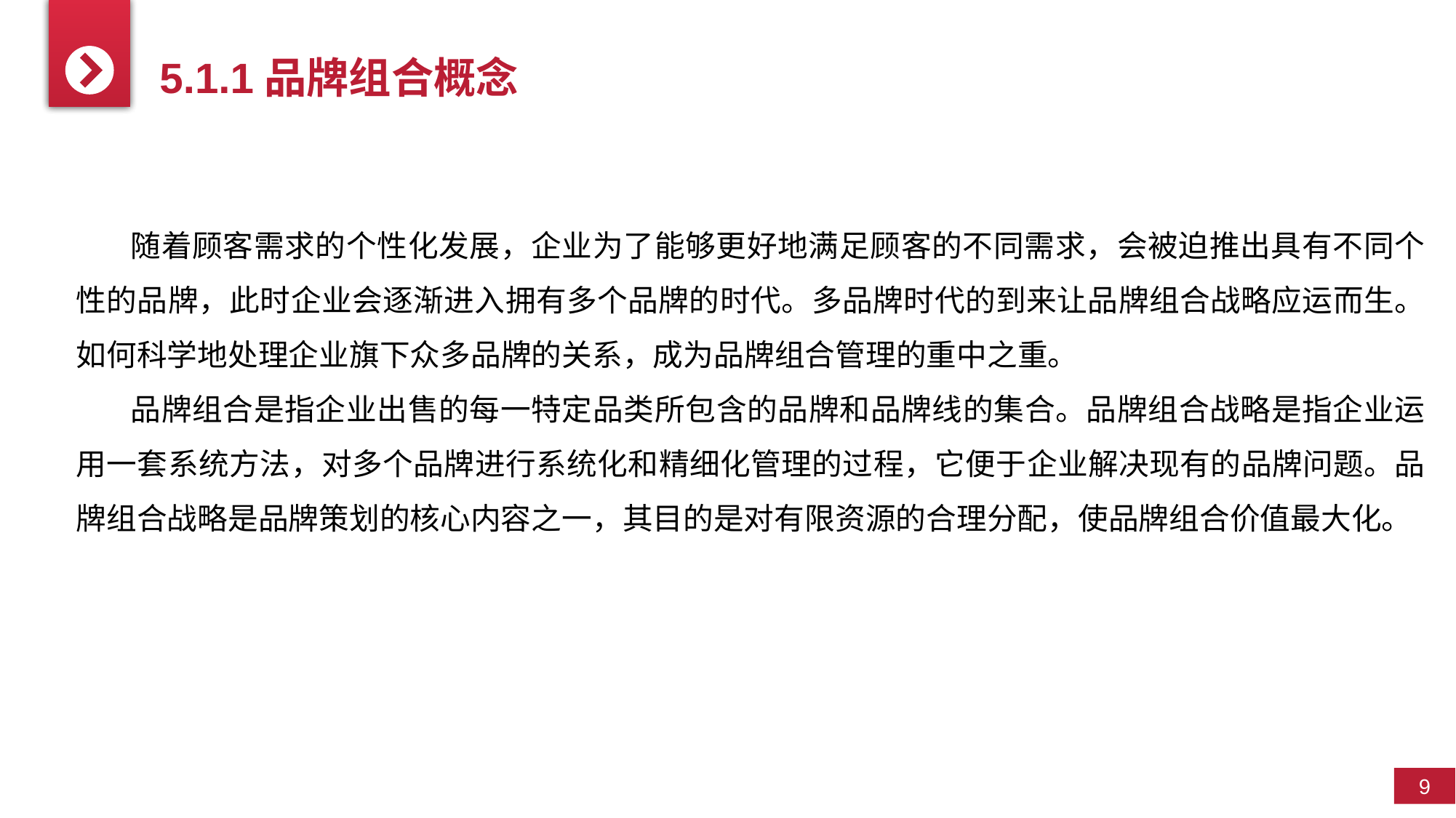

5.1.1品牌组合概念

随着顾客需求的个性化发展，企业为了能够更好地满足顾客的不同需求，会被迫推出具有不同个性的品牌，此时企业会逐渐进入拥有多个品牌的时代。多品牌时代的到来让品牌组合战略应运而生。如何科学地处理企业旗下众多品牌的关系，成为品牌组合管理的重中之重。
品牌组合是指企业出售的每一特定品类所包含的品牌和品牌线的集合。品牌组合战略是指企业运用一套系统方法，对多个品牌进行系统化和精细化管理的过程，它便于企业解决现有的品牌问题。品牌组合战略是品牌策划的核心内容之一，其目的是对有限资源的合理分配，使品牌组合价值最大化。